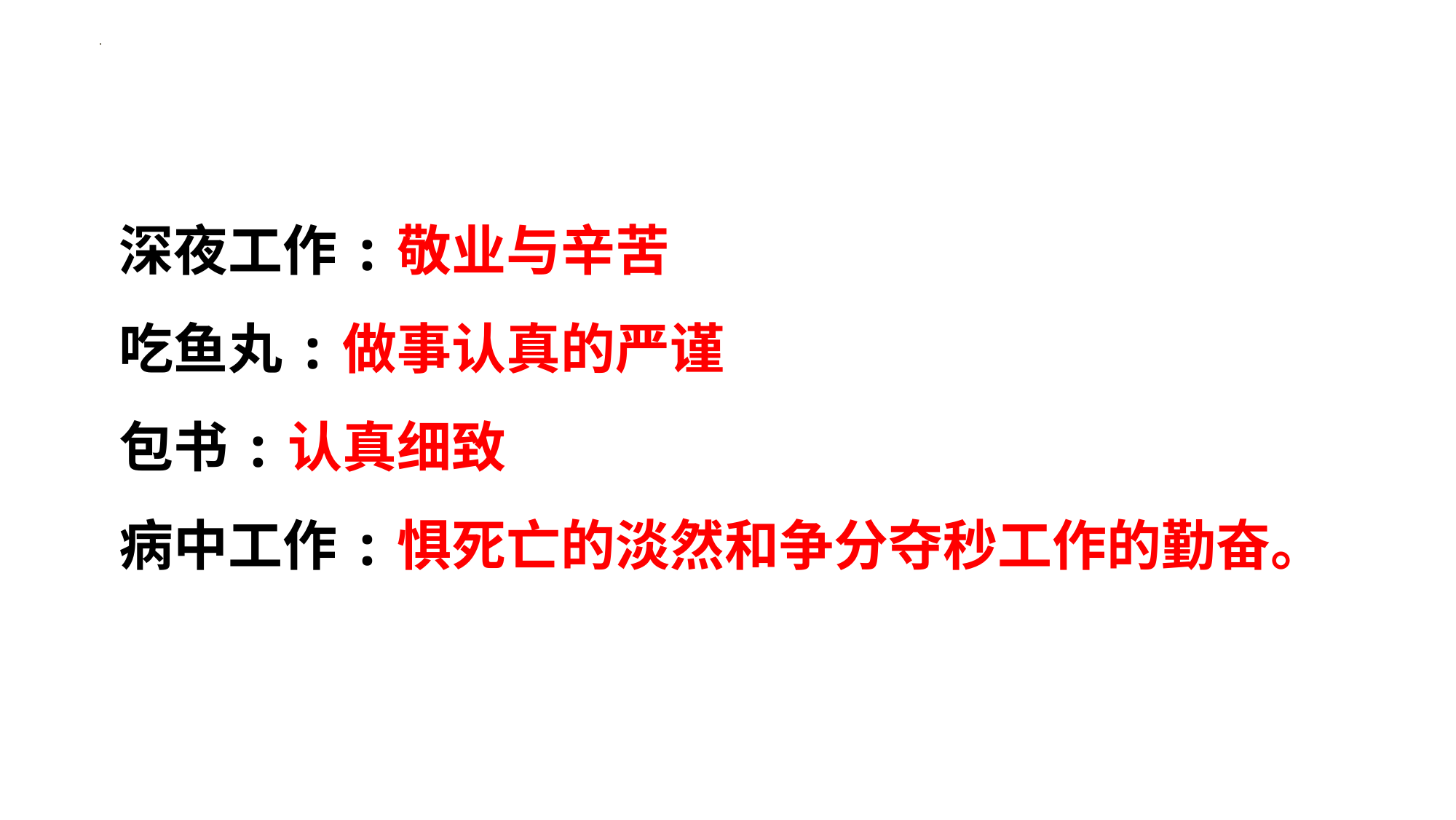

深夜工作:敬业与辛苦
吃鱼丸:做事认真的严谨
包书:认真细致
病中工作:惧死亡的淡然和争分夺秒工作的勤奋。